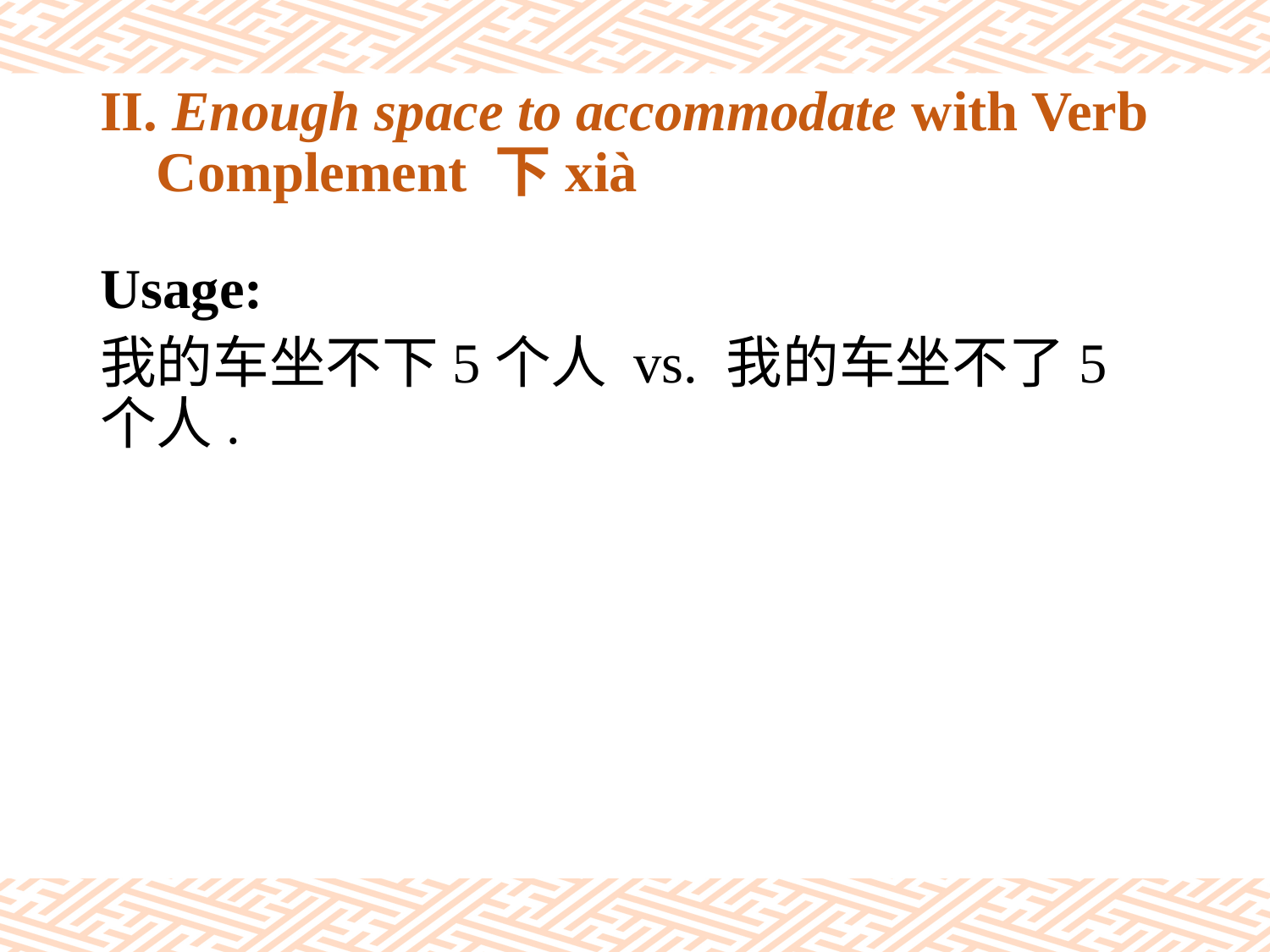

# II. Enough space to accommodate with Verb Complement 下xià
Usage:
我的车坐不下5个人 vs. 我的车坐不了5个人.